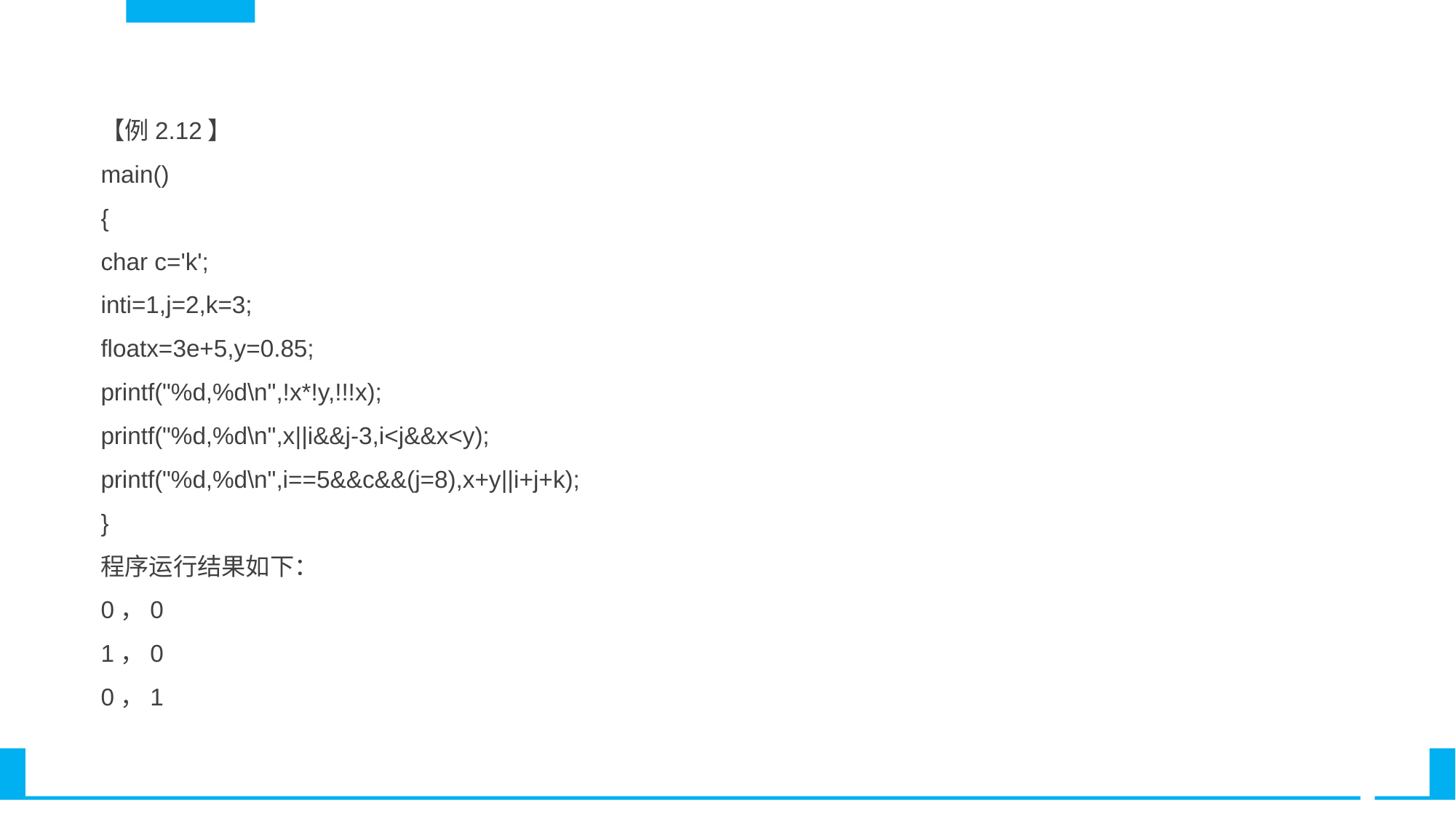

【例2.12】
main()
{
char c='k';
inti=1,j=2,k=3;
floatx=3e+5,y=0.85;
printf("%d,%d\n",!x*!y,!!!x);
printf("%d,%d\n",x||i&&j-3,i<j&&x<y);
printf("%d,%d\n",i==5&&c&&(j=8),x+y||i+j+k);
}
程序运行结果如下：
0，0
1，0
0，1